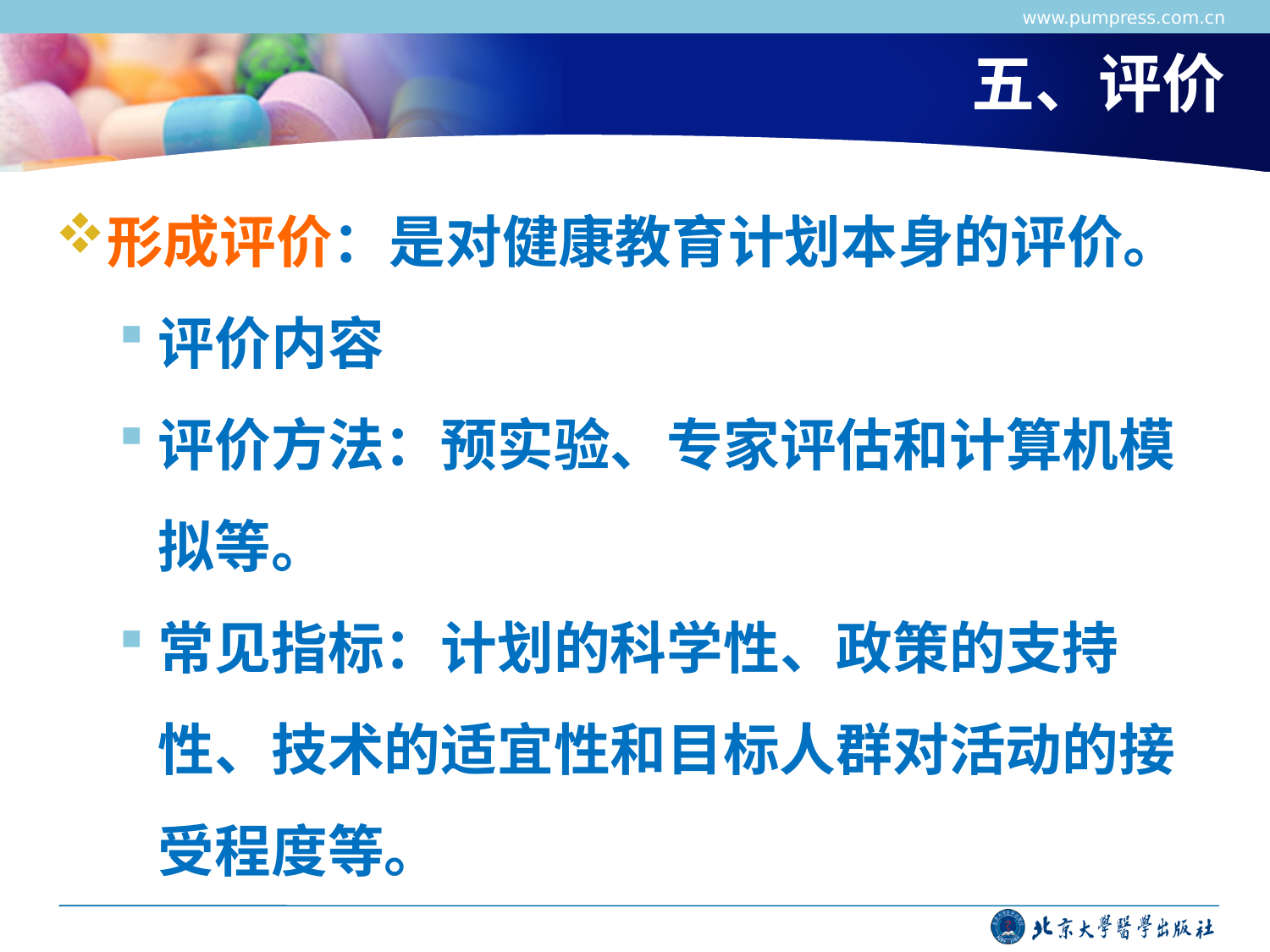

www.pumpress.com.cn
# 五、评价
形成评价：是对健康教育计划本身的评价。
评价内容
评价方法：预实验、专家评估和计算机模拟等。
常见指标：计划的科学性、政策的支持性、技术的适宜性和目标人群对活动的接受程度等。